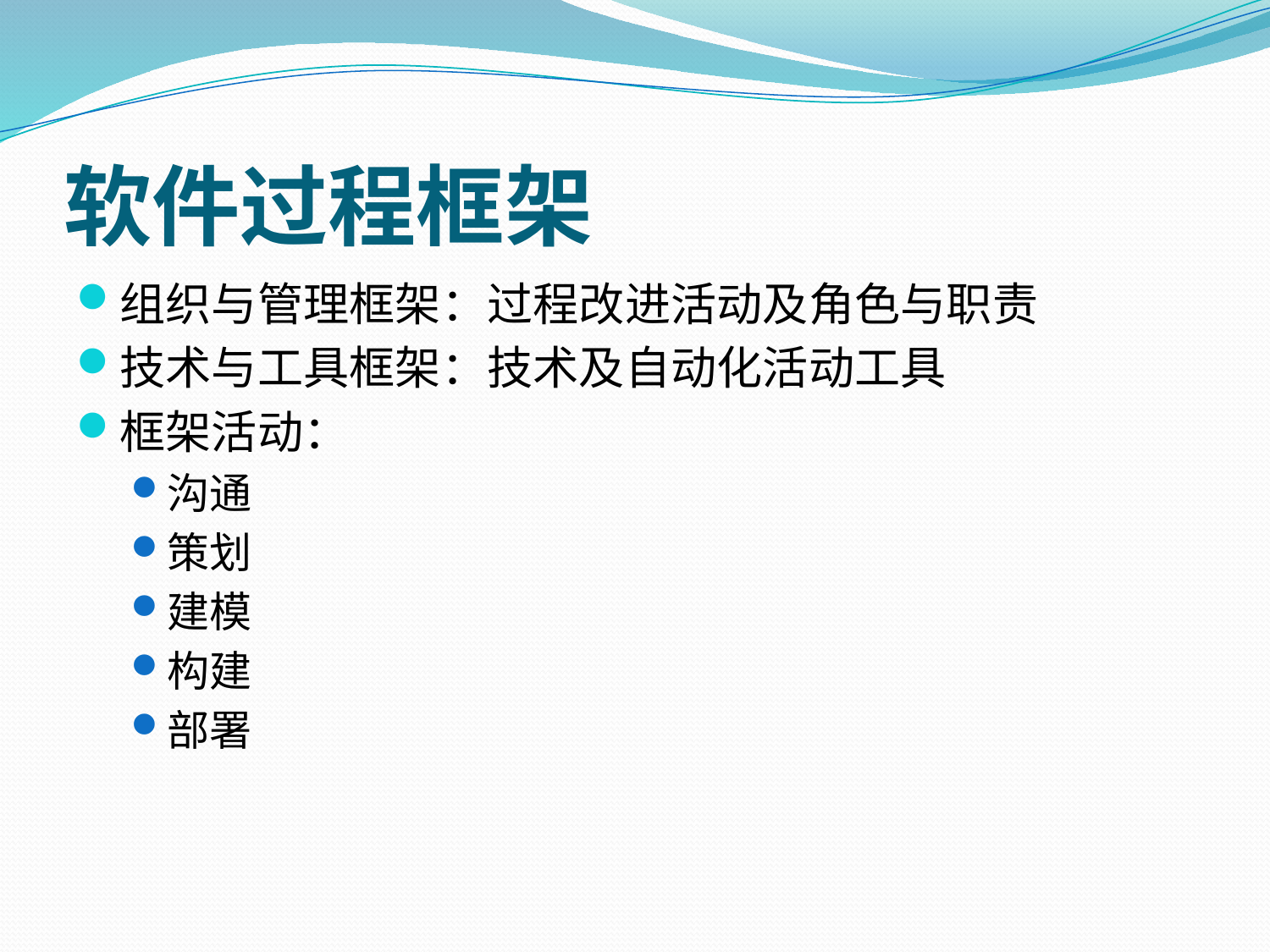

# 软件过程框架
组织与管理框架：过程改进活动及角色与职责
技术与工具框架：技术及自动化活动工具
框架活动：
沟通
策划
建模
构建
部署